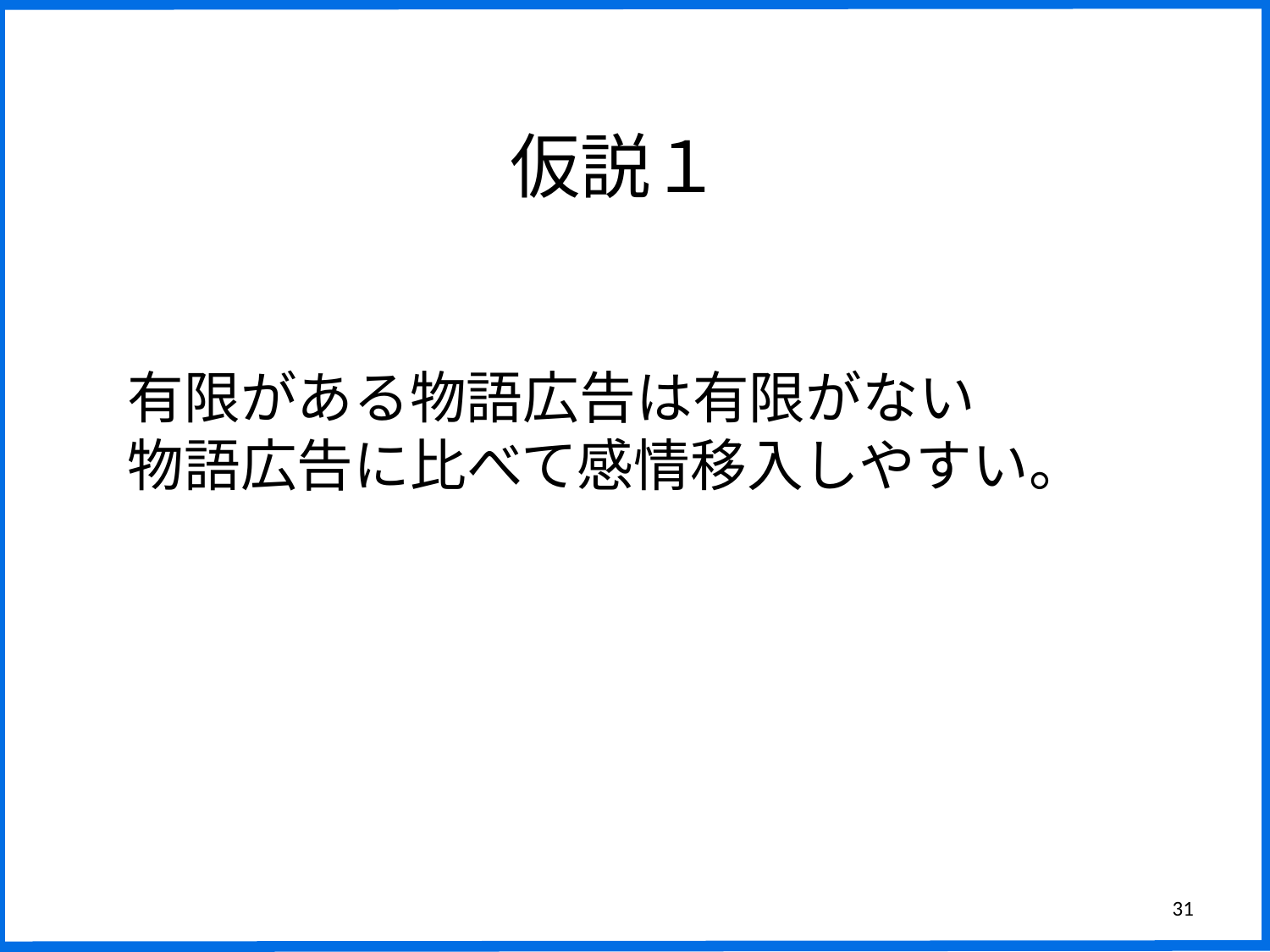

仮説１
有限がある物語広告は有限がない
物語広告に比べて感情移入しやすい。
31